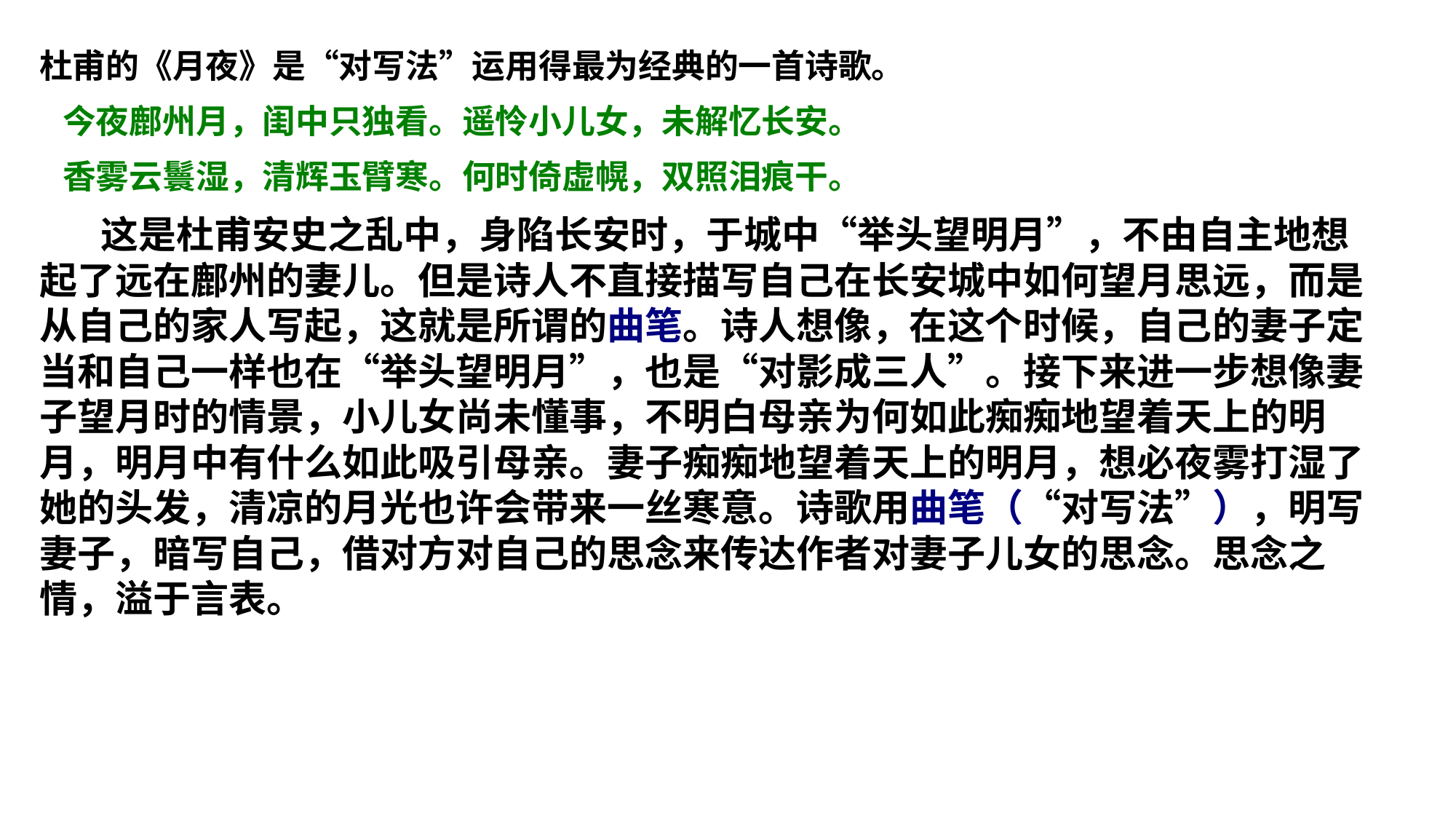

杜甫的《月夜》是“对写法”运用得最为经典的一首诗歌。
  今夜鄜州月，闺中只独看。遥怜小儿女，未解忆长安。
  香雾云鬟湿，清辉玉臂寒。何时倚虚幌，双照泪痕干。
       这是杜甫安史之乱中，身陷长安时，于城中“举头望明月”，不由自主地想起了远在鄜州的妻儿。但是诗人不直接描写自己在长安城中如何望月思远，而是从自己的家人写起，这就是所谓的曲笔。诗人想像，在这个时候，自己的妻子定当和自己一样也在“举头望明月”，也是“对影成三人”。接下来进一步想像妻子望月时的情景，小儿女尚未懂事，不明白母亲为何如此痴痴地望着天上的明月，明月中有什么如此吸引母亲。妻子痴痴地望着天上的明月，想必夜雾打湿了她的头发，清凉的月光也许会带来一丝寒意。诗歌用曲笔（“对写法”），明写妻子，暗写自己，借对方对自己的思念来传达作者对妻子儿女的思念。思念之情，溢于言表。